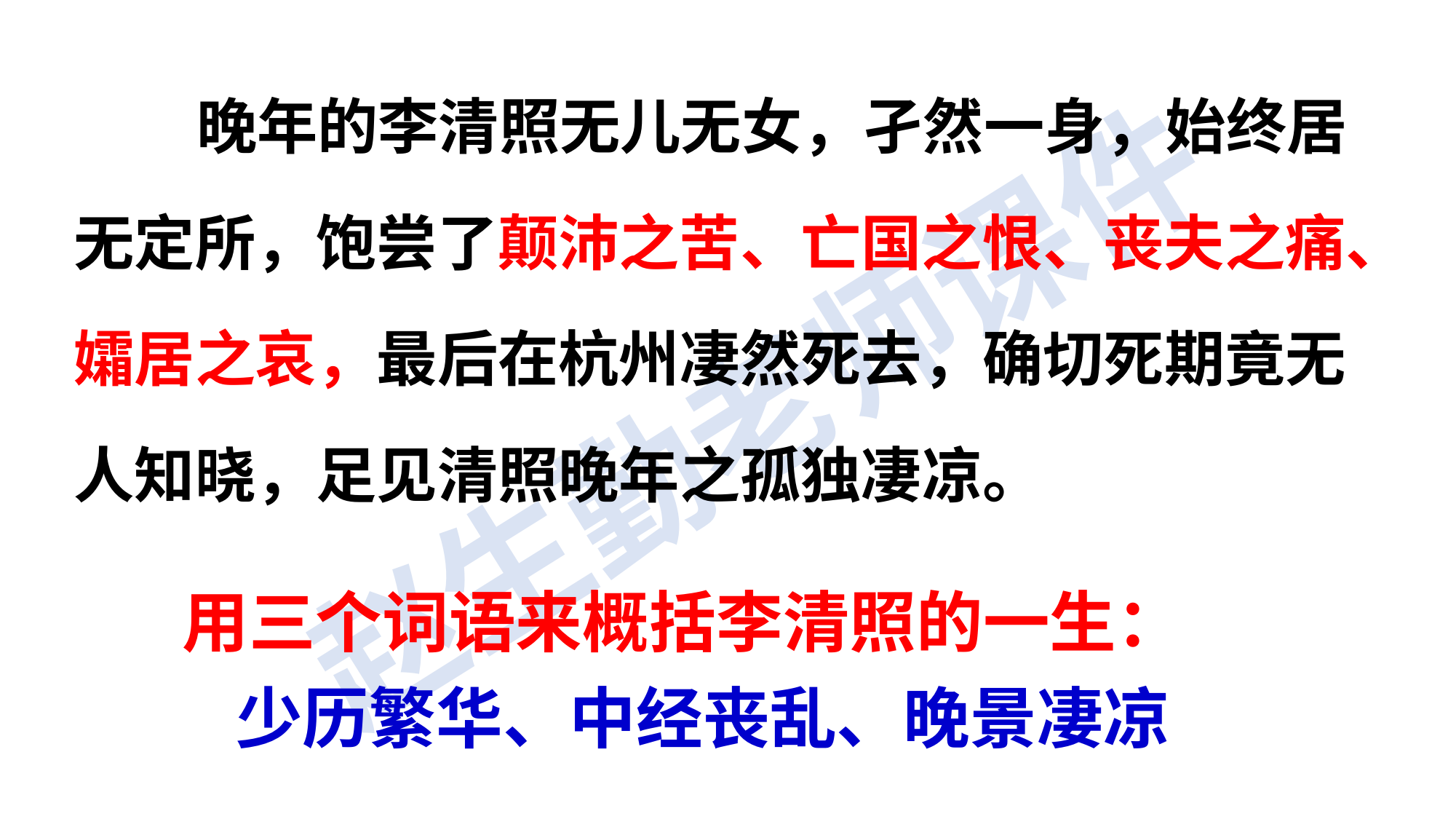

晚年的李清照无儿无女，孑然一身，始终居无定所，饱尝了颠沛之苦、亡国之恨、丧夫之痛、孀居之哀，最后在杭州凄然死去，确切死期竟无人知晓，足见清照晚年之孤独凄凉。

 用三个词语来概括李清照的一生：
    少历繁华、中经丧乱、晚景凄凉